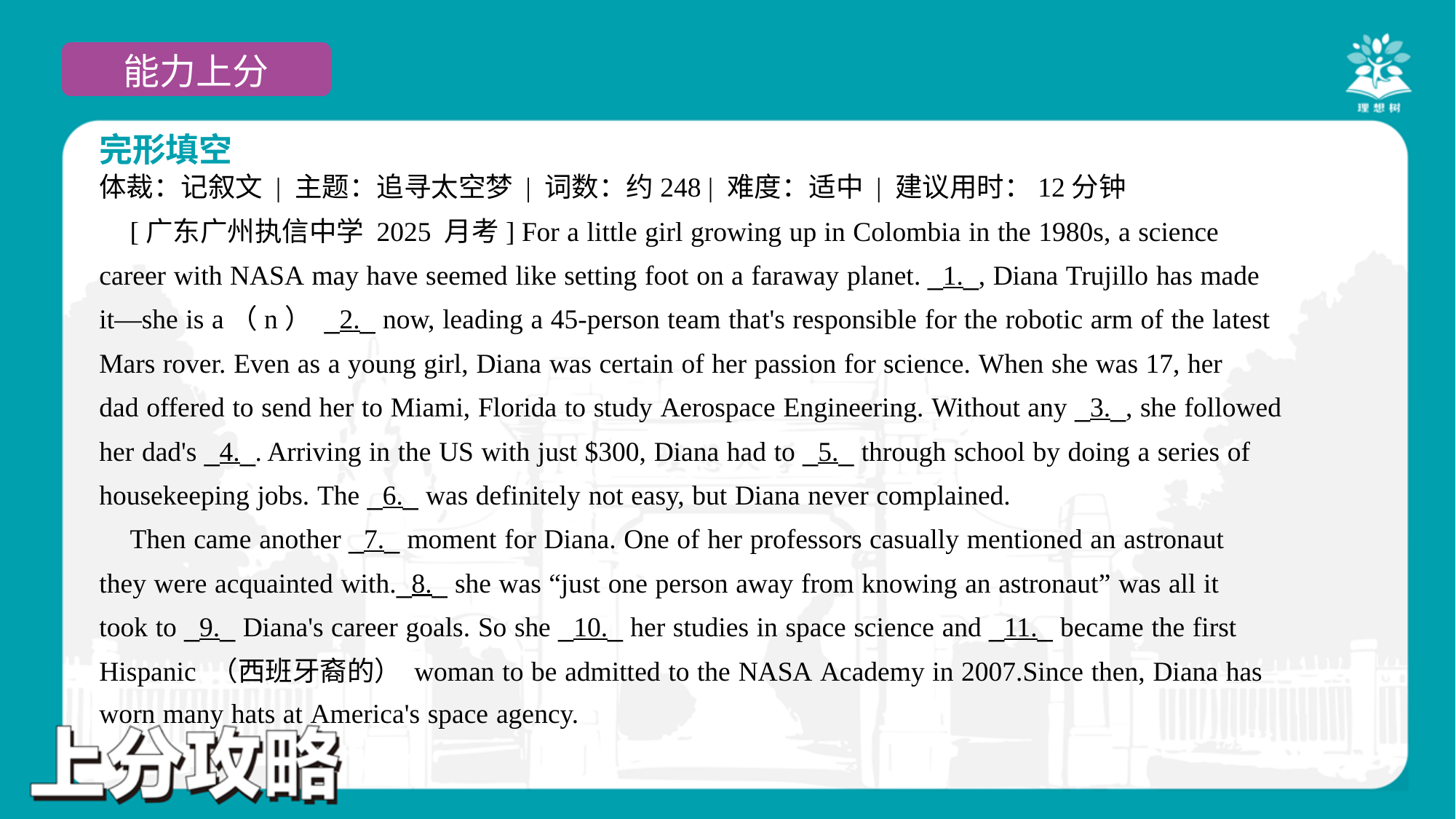

完形填空
体裁：记叙文 | 主题：追寻太空梦 | 词数：约248 | 难度：适中 | 建议用时：12分钟
    [广东广州执信中学 2025 月考] For a little girl growing up in Colombia in the 1980s, a science
career with NASA may have seemed like setting foot on a faraway planet. _1._, Diana Trujillo has made
it—she is a（n） _2._ now, leading a 45-person team that's responsible for the robotic arm of the latest
Mars rover. Even as a young girl, Diana was certain of her passion for science. When she was 17, her
dad offered to send her to Miami, Florida to study Aerospace Engineering. Without any _3._, she followed
her dad's _4._. Arriving in the US with just $300, Diana had to _5._ through school by doing a series of
housekeeping jobs. The _6._ was definitely not easy, but Diana never complained.
    Then came another _7._ moment for Diana. One of her professors casually mentioned an astronaut
they were acquainted with._8._ she was “just one person away from knowing an astronaut” was all it
took to _9._ Diana's career goals. So she _10._ her studies in space science and _11._ became the first
Hispanic （西班牙裔的） woman to be admitted to the NASA Academy in 2007.Since then, Diana has
worn many hats at America's space agency.#3